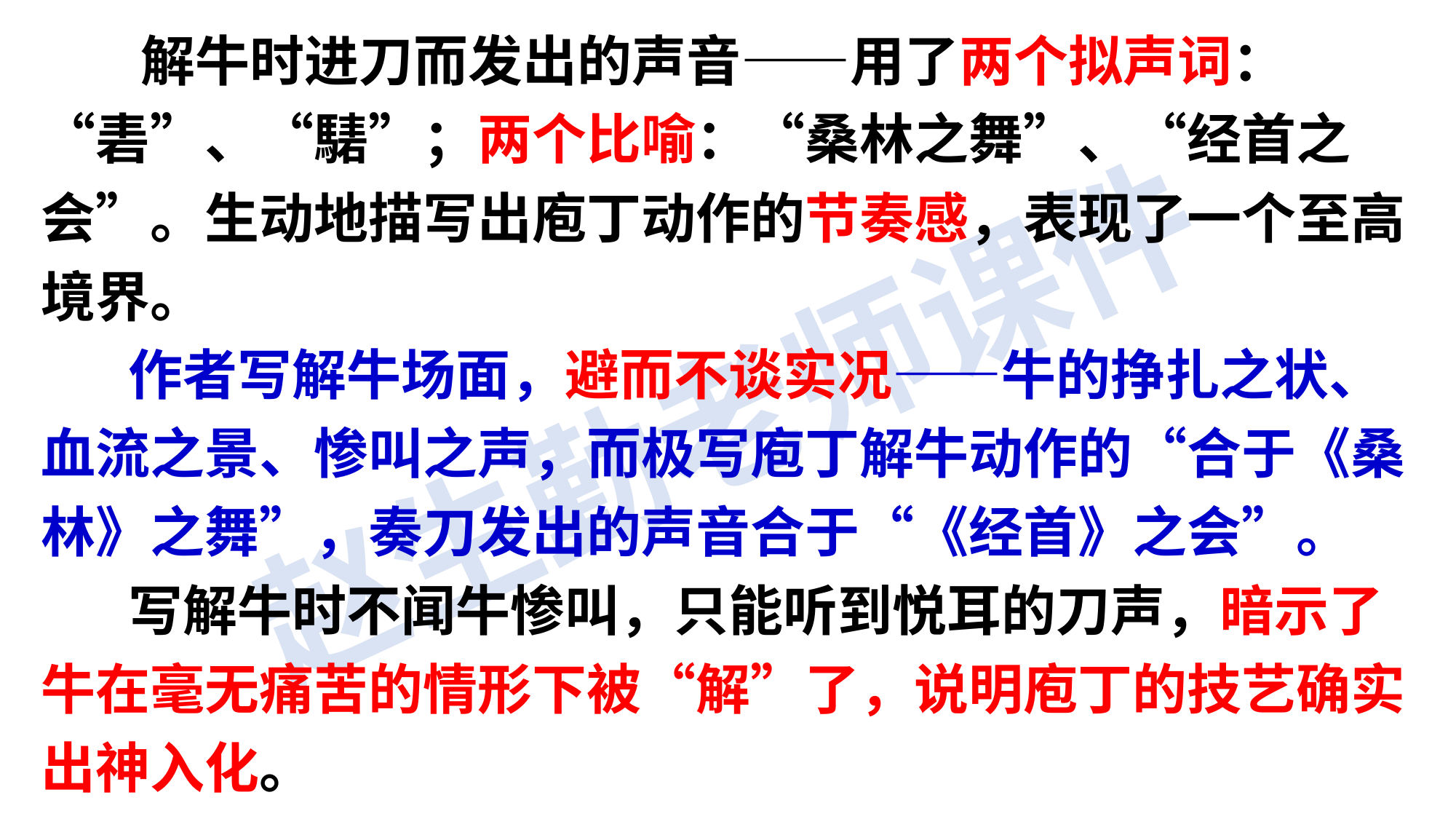

解牛时进刀而发出的声音——用了两个拟声词：“砉”、“騞”；两个比喻：“桑林之舞”、“经首之会”。生动地描写出庖丁动作的节奏感，表现了一个至高境界。
      作者写解牛场面，避而不谈实况——牛的挣扎之状、血流之景、惨叫之声，而极写庖丁解牛动作的“合于《桑林》之舞”，奏刀发出的声音合于“《经首》之会”。
      写解牛时不闻牛惨叫，只能听到悦耳的刀声，暗示了牛在毫无痛苦的情形下被“解”了，说明庖丁的技艺确实出神入化。